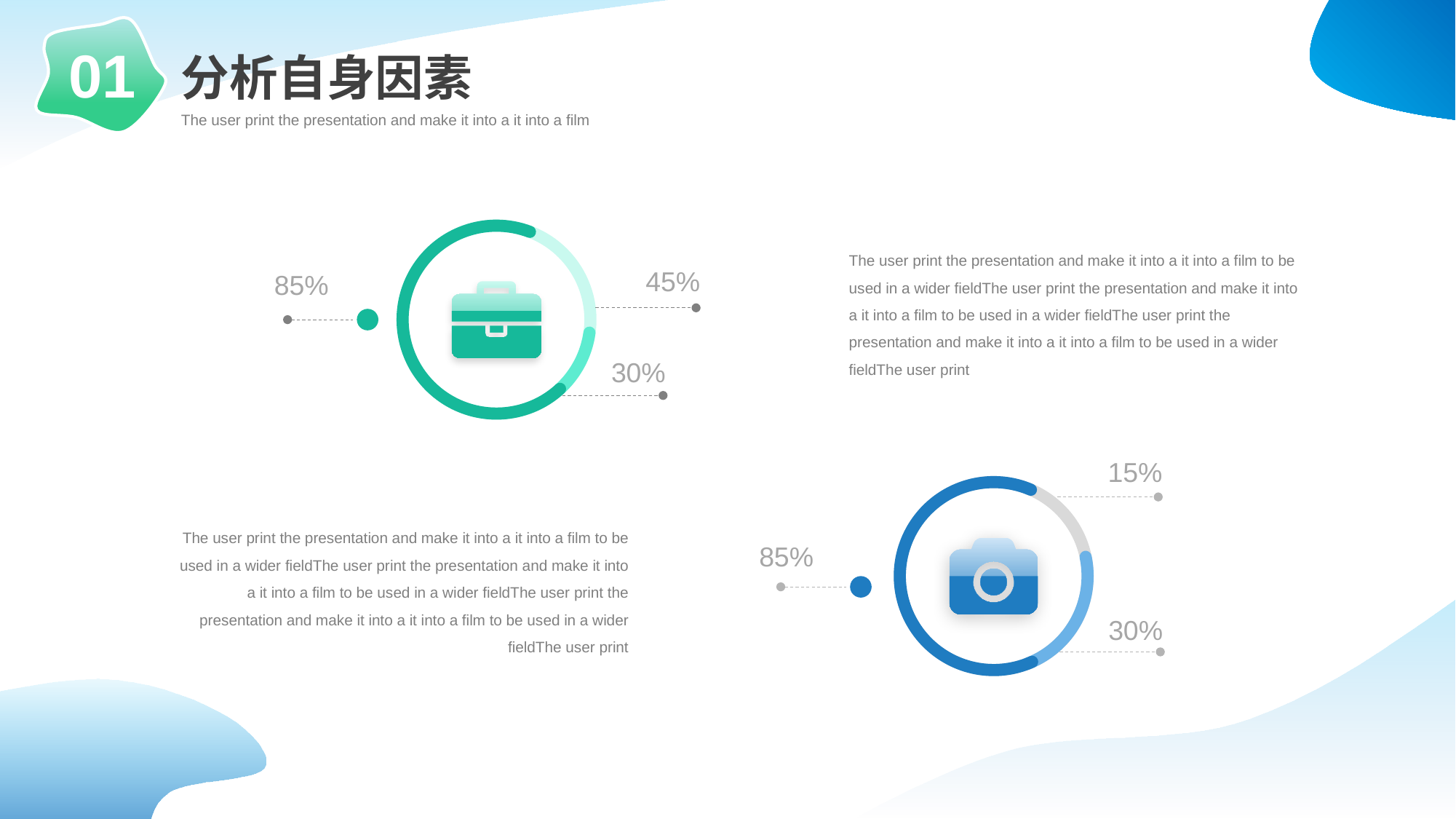

01
分析自身因素
The user print the presentation and make it into a it into a film

45%
85%

30%
The user print the presentation and make it into a it into a film to be used in a wider fieldThe user print the presentation and make it into a it into a film to be used in a wider fieldThe user print the presentation and make it into a it into a film to be used in a wider fieldThe user print
15%

85%

30%
The user print the presentation and make it into a it into a film to be used in a wider fieldThe user print the presentation and make it into a it into a film to be used in a wider fieldThe user print the presentation and make it into a it into a film to be used in a wider fieldThe user print